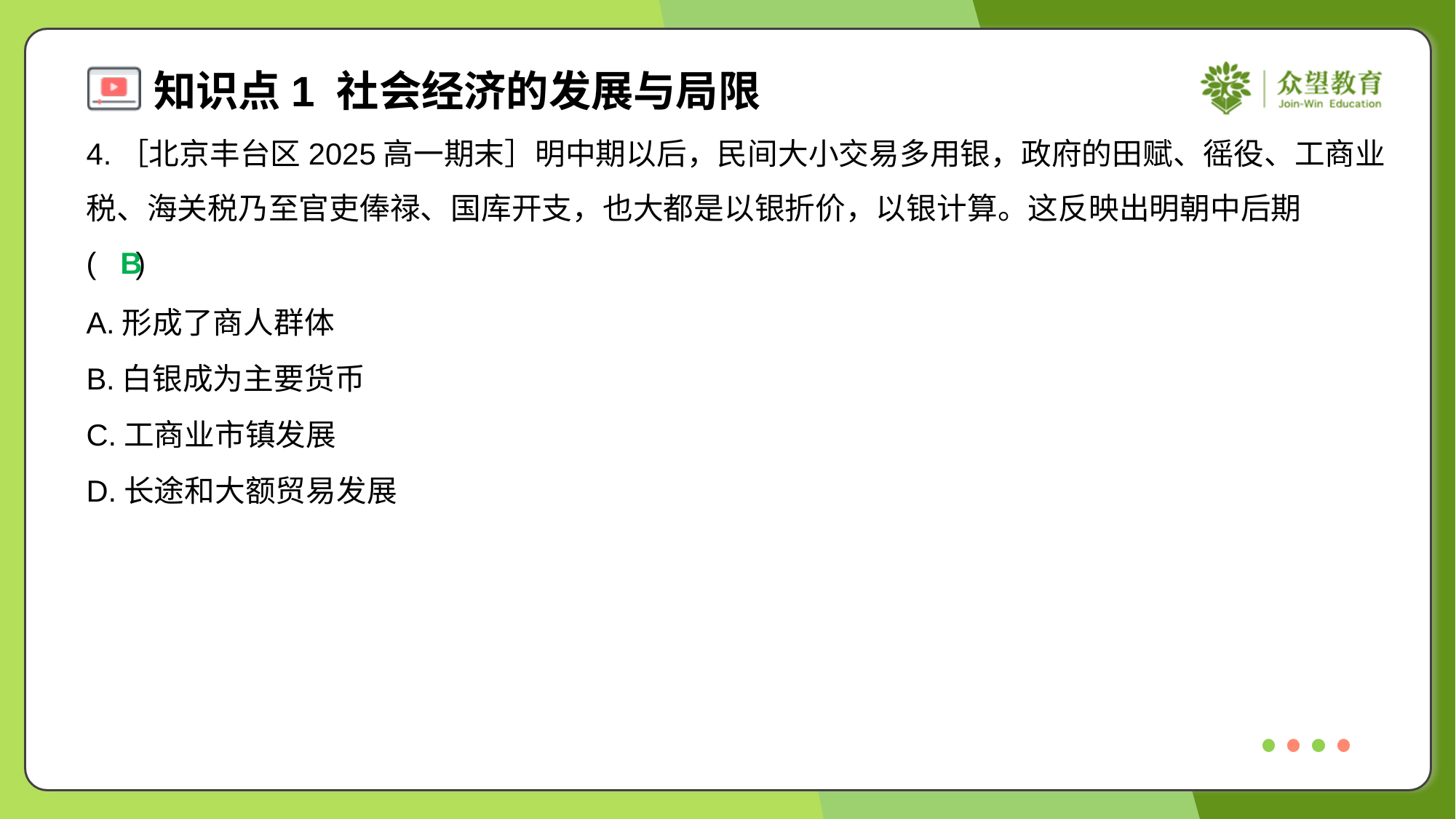

4.［北京丰台区2025高一期末］明中期以后，民间大小交易多用银，政府的田赋、徭役、工商业
税、海关税乃至官吏俸禄、国库开支，也大都是以银折价，以银计算。这反映出明朝中后期
(     )
B
A.形成了商人群体
B.白银成为主要货币
C.工商业市镇发展
D.长途和大额贸易发展